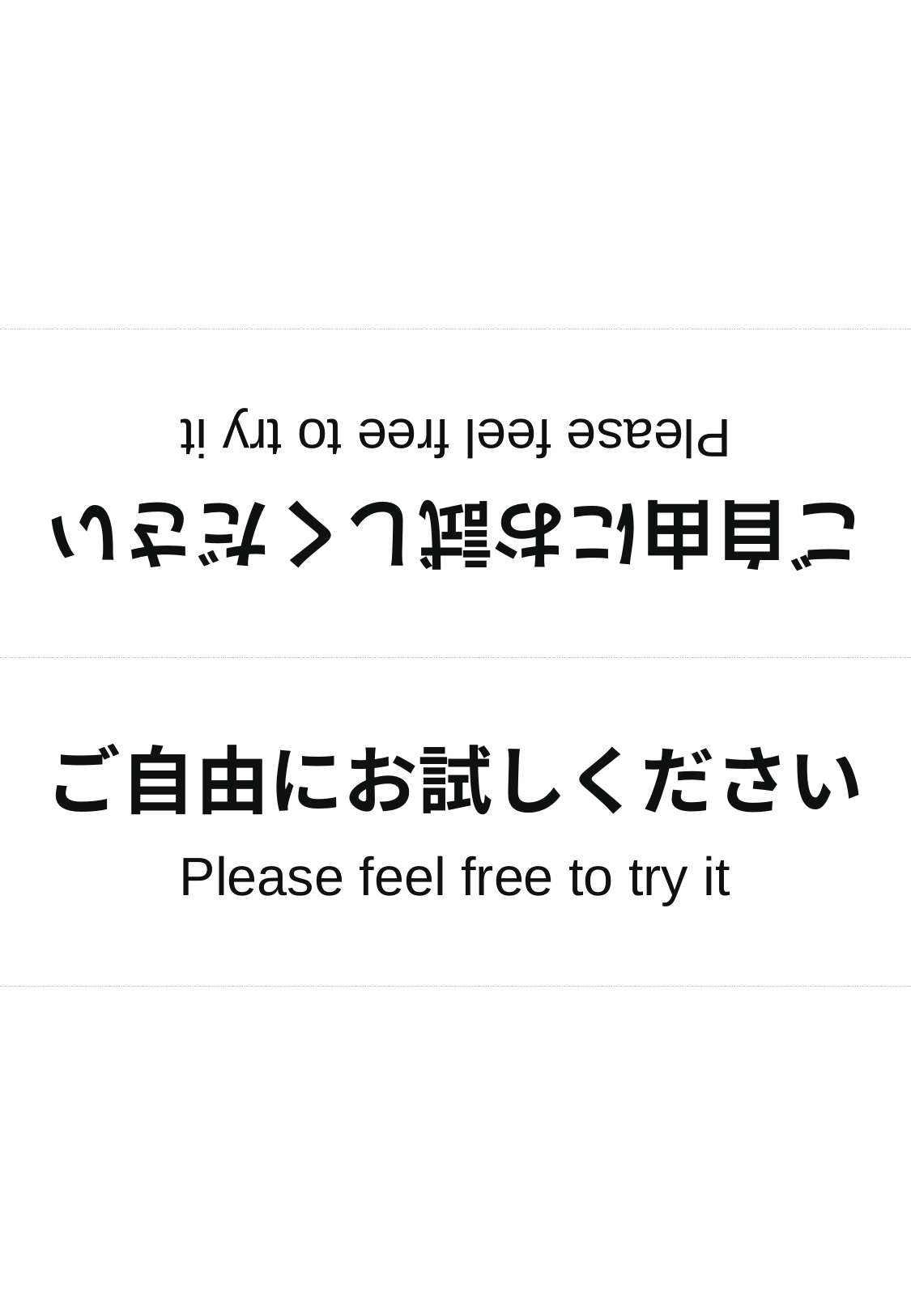

ご自由にお試しください
Please feel free to try it
ご自由にお試しください
Please feel free to try it